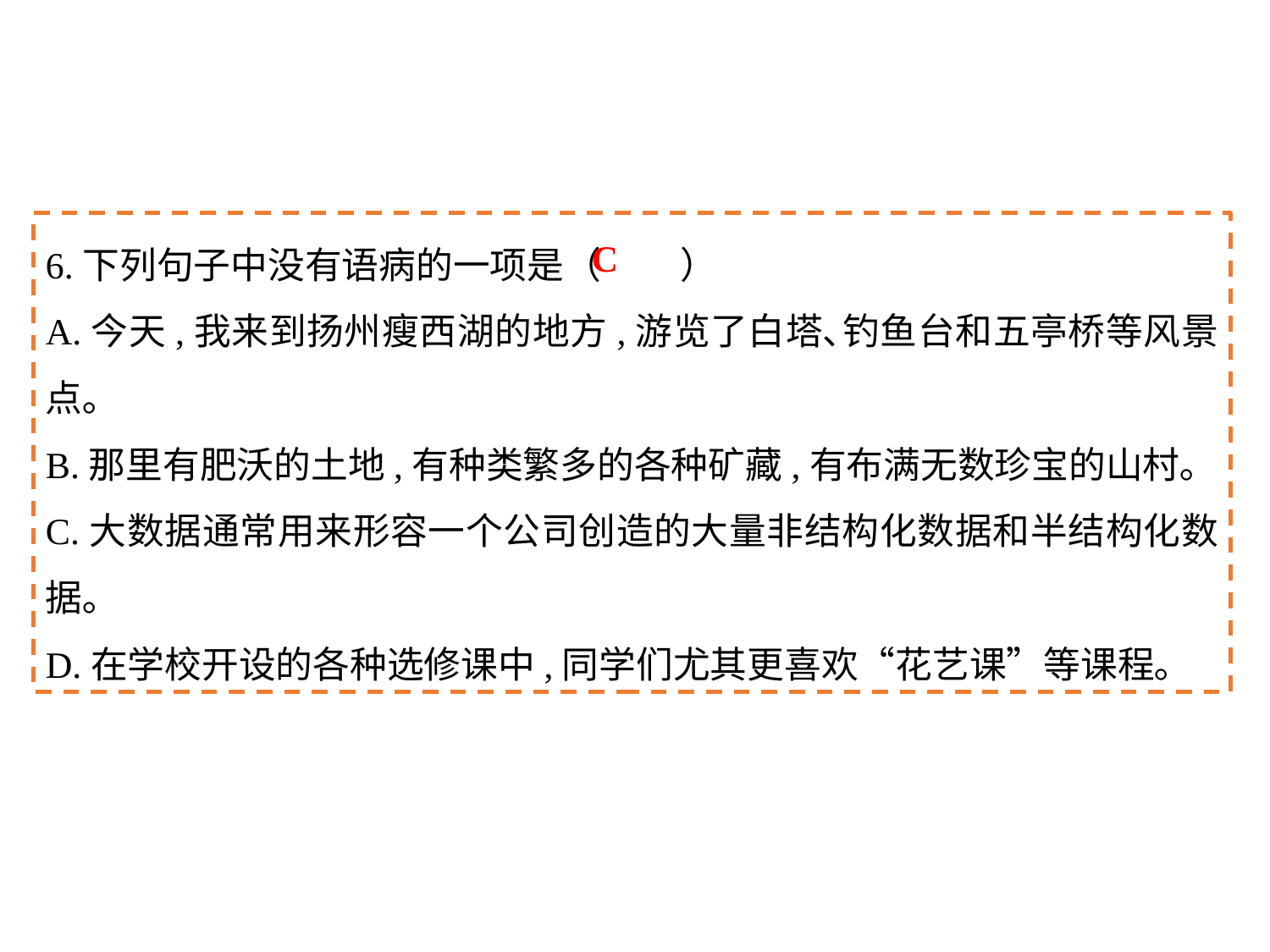

6.下列句子中没有语病的一项是（	）
A.今天,我来到扬州瘦西湖的地方,游览了白塔､钓鱼台和五亭桥等风景点｡
B.那里有肥沃的土地,有种类繁多的各种矿藏,有布满无数珍宝的山村｡
C.大数据通常用来形容一个公司创造的大量非结构化数据和半结构化数据｡
D.在学校开设的各种选修课中,同学们尤其更喜欢“花艺课”等课程｡
C